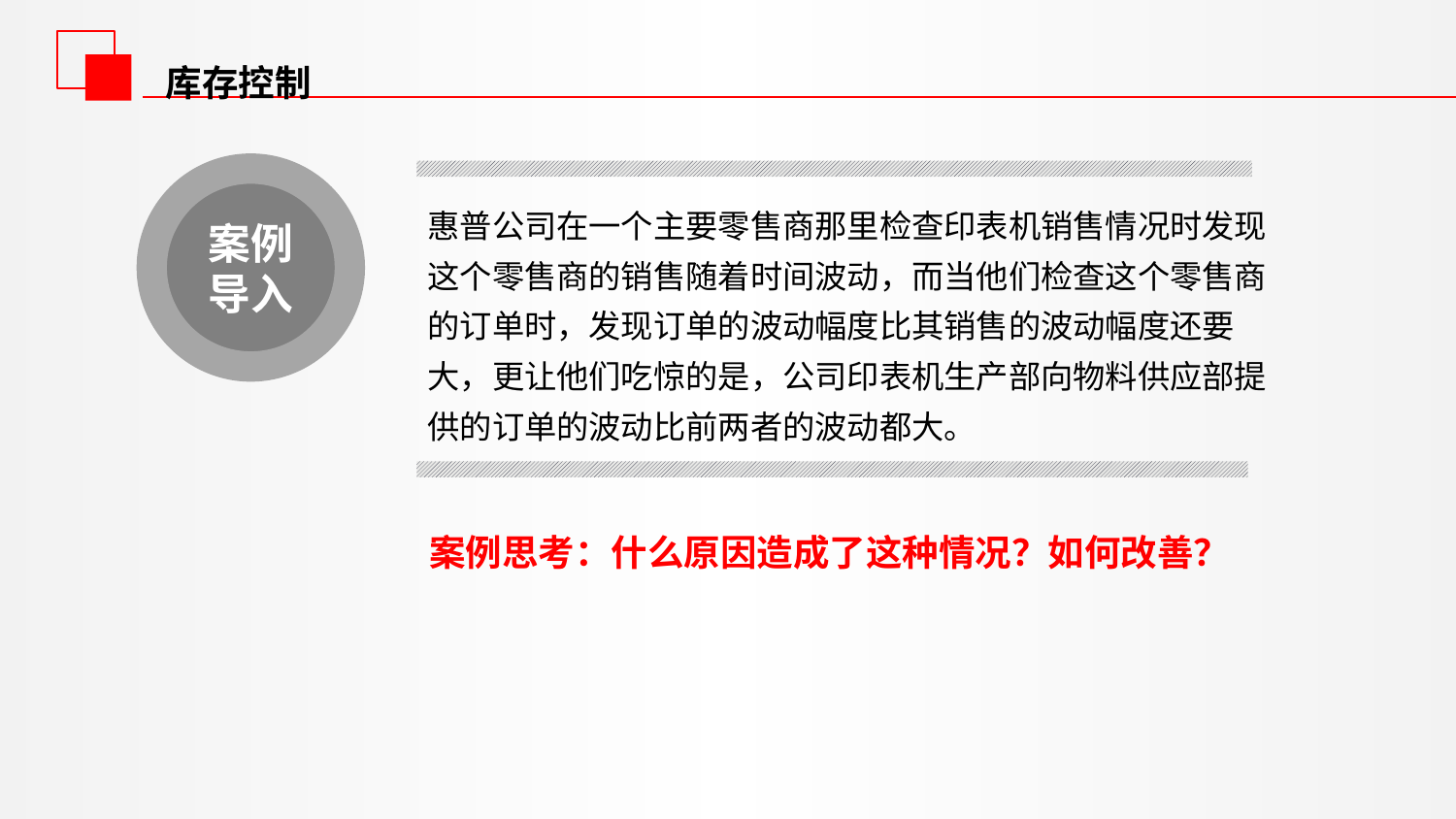

库存控制

案例导入
惠普公司在一个主要零售商那里检查印表机销售情况时发现这个零售商的销售随着时间波动，而当他们检查这个零售商的订单时，发现订单的波动幅度比其销售的波动幅度还要大，更让他们吃惊的是，公司印表机生产部向物料供应部提供的订单的波动比前两者的波动都大。

案例思考：什么原因造成了这种情况？如何改善？